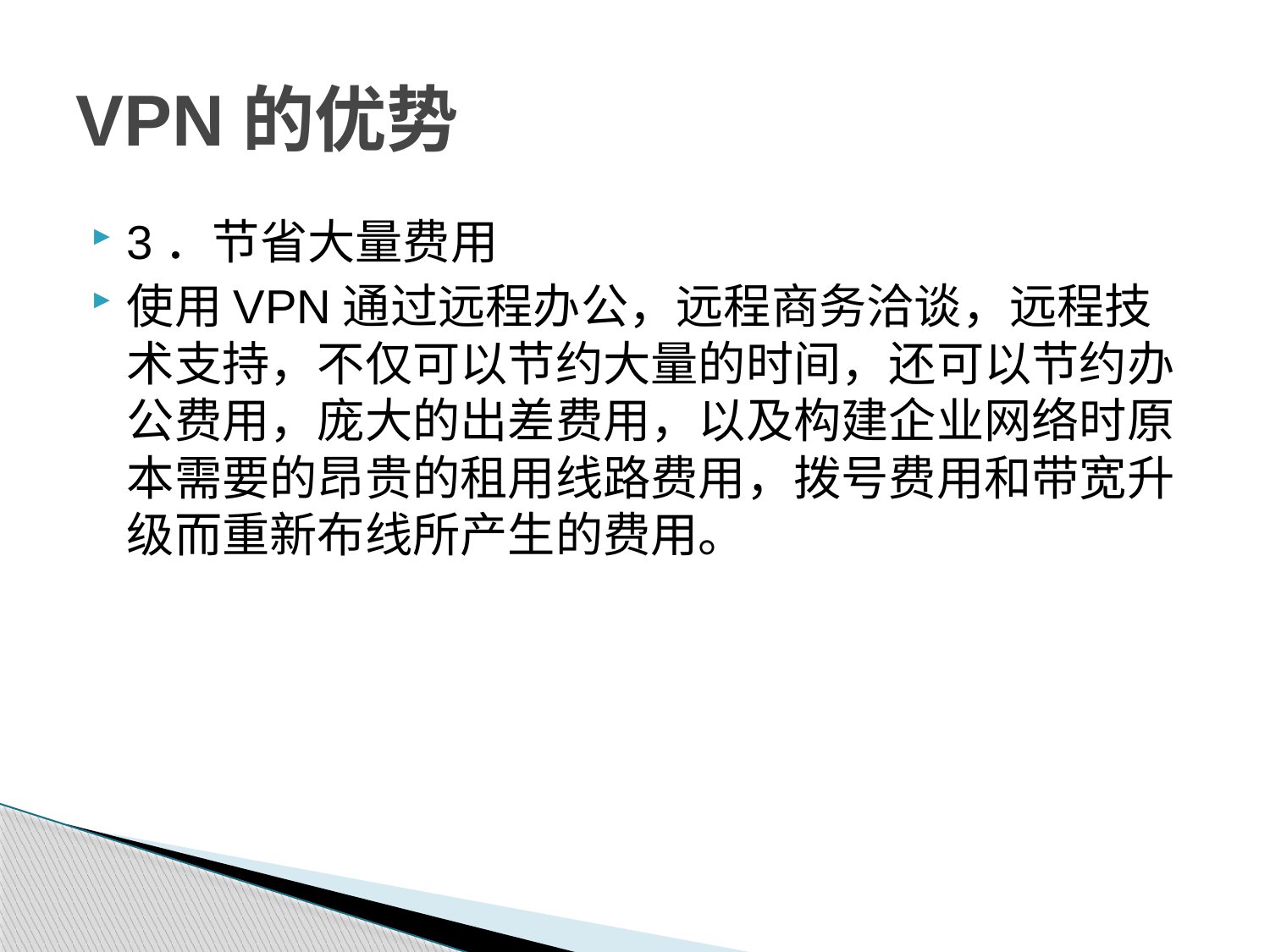

# VPN的优势
3．节省大量费用
使用VPN通过远程办公，远程商务洽谈，远程技术支持，不仅可以节约大量的时间，还可以节约办公费用，庞大的出差费用，以及构建企业网络时原本需要的昂贵的租用线路费用，拨号费用和带宽升级而重新布线所产生的费用。